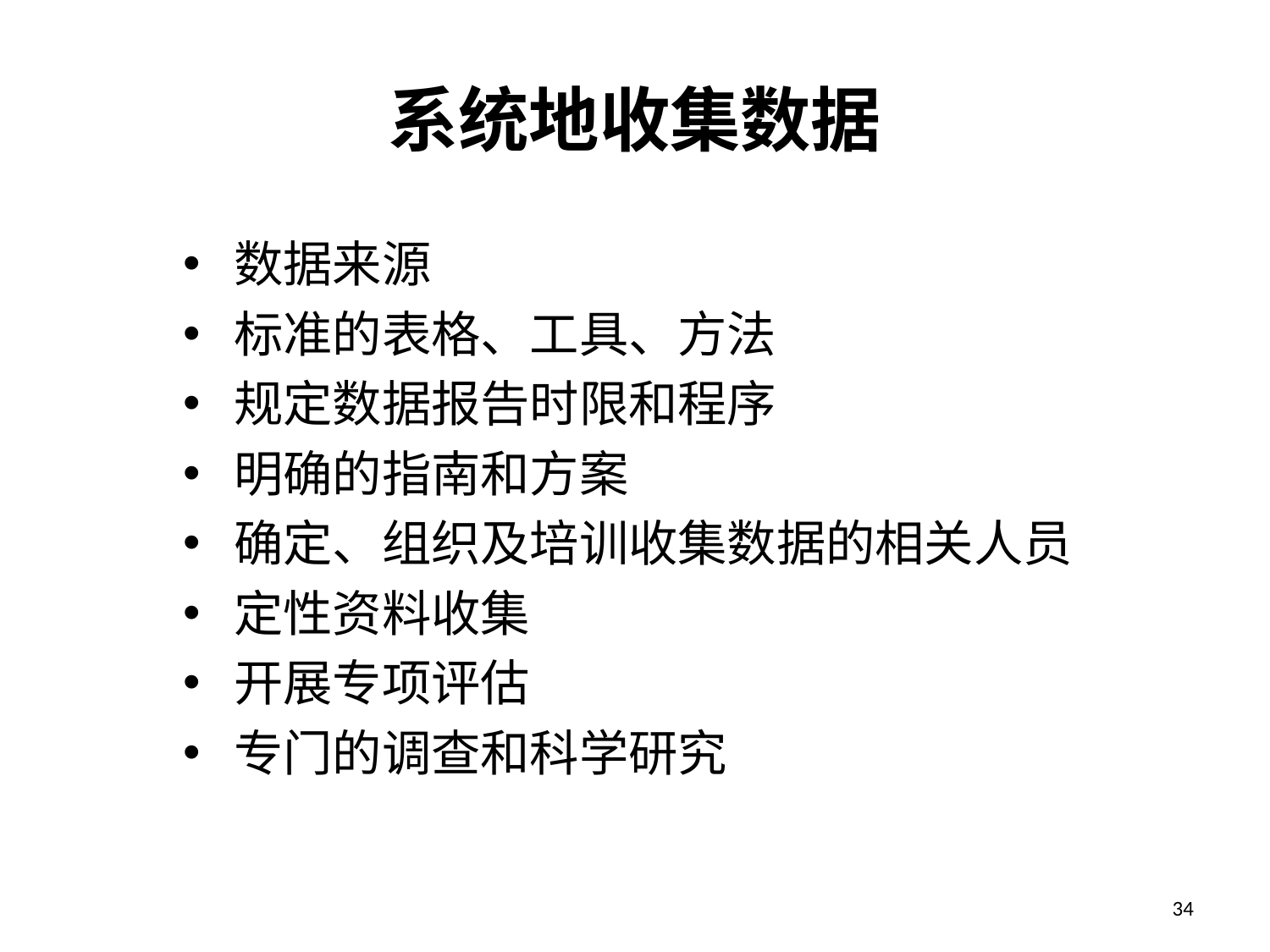

# 系统地收集数据
数据来源
标准的表格、工具、方法
规定数据报告时限和程序
明确的指南和方案
确定、组织及培训收集数据的相关人员
定性资料收集
开展专项评估
专门的调查和科学研究

34